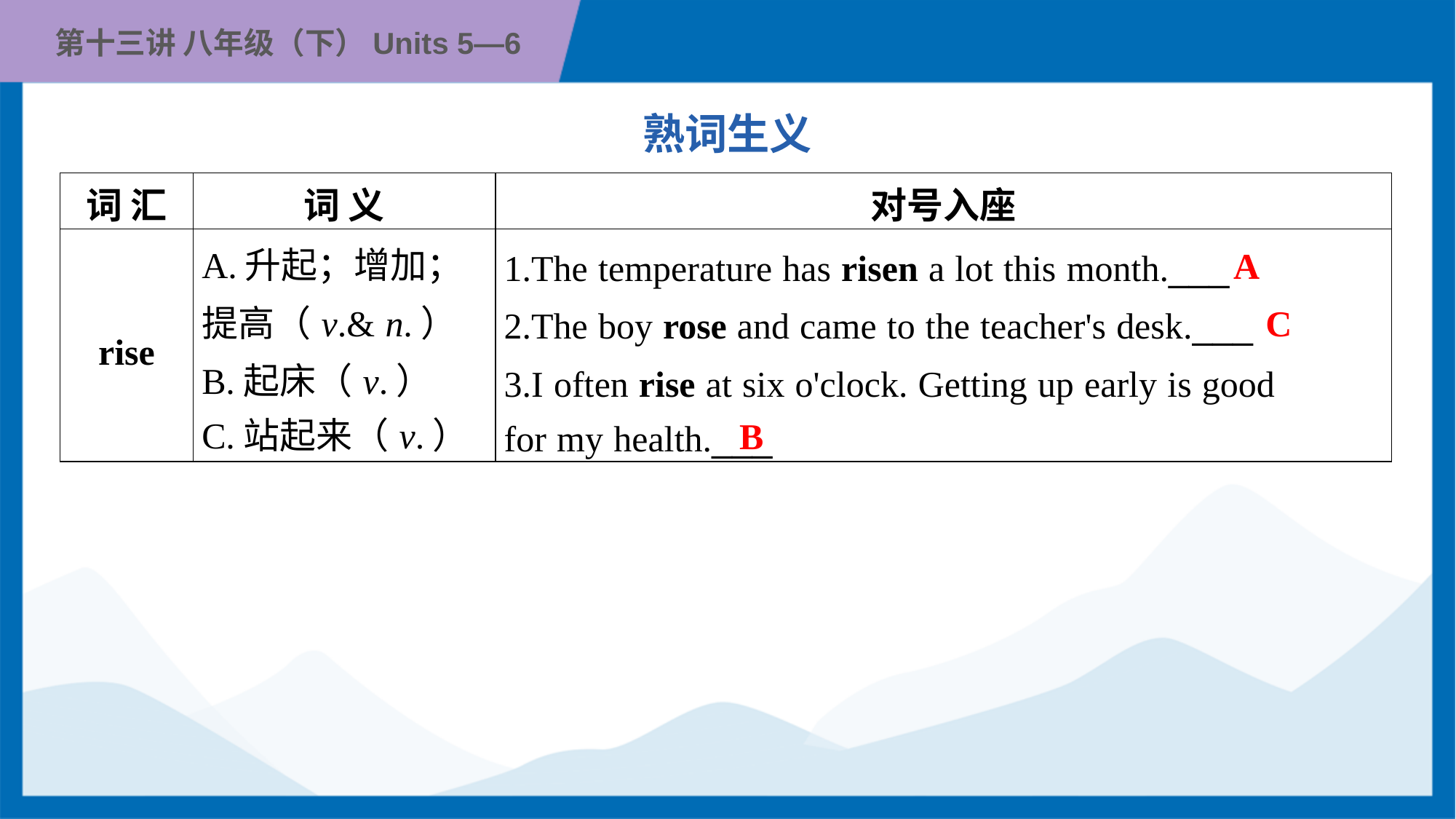

熟词生义
| 词 汇 | 词 义 | 对号入座 |
| --- | --- | --- |
| rise | A.升起；增加； 提高（v.& n.） B.起床（v.） C.站起来（v.） | 1.The temperature has risen a lot this month.\_\_\_ 2.The boy rose and came to the teacher's desk.\_\_\_ 3.I often rise at six o'clock. Getting up early is good for my health.\_\_\_ |
A
C
B